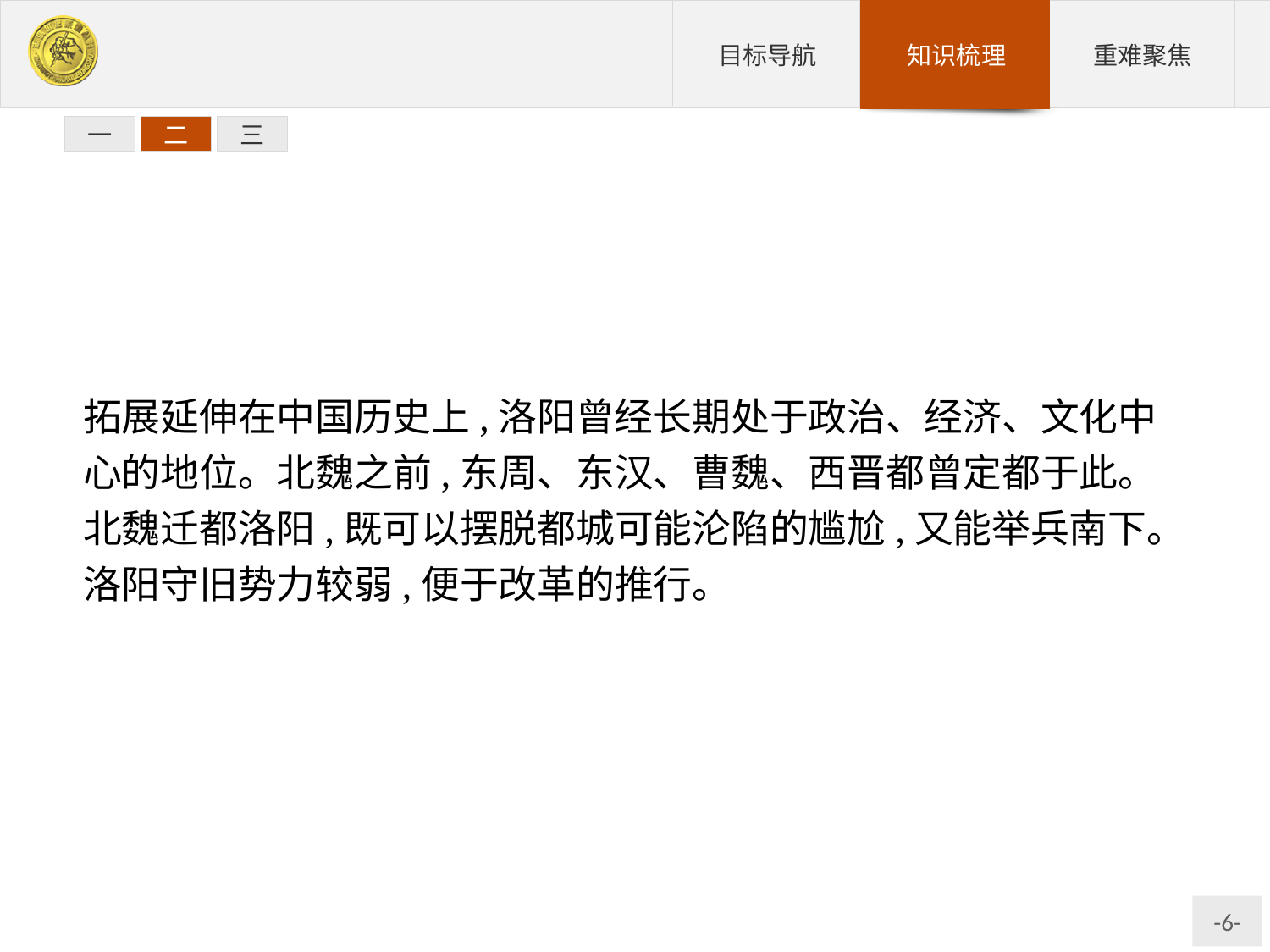

一
二
三
拓展延伸在中国历史上,洛阳曾经长期处于政治、经济、文化中心的地位。北魏之前,东周、东汉、曹魏、西晋都曾定都于此。北魏迁都洛阳,既可以摆脱都城可能沦陷的尴尬,又能举兵南下。洛阳守旧势力较弱,便于改革的推行。